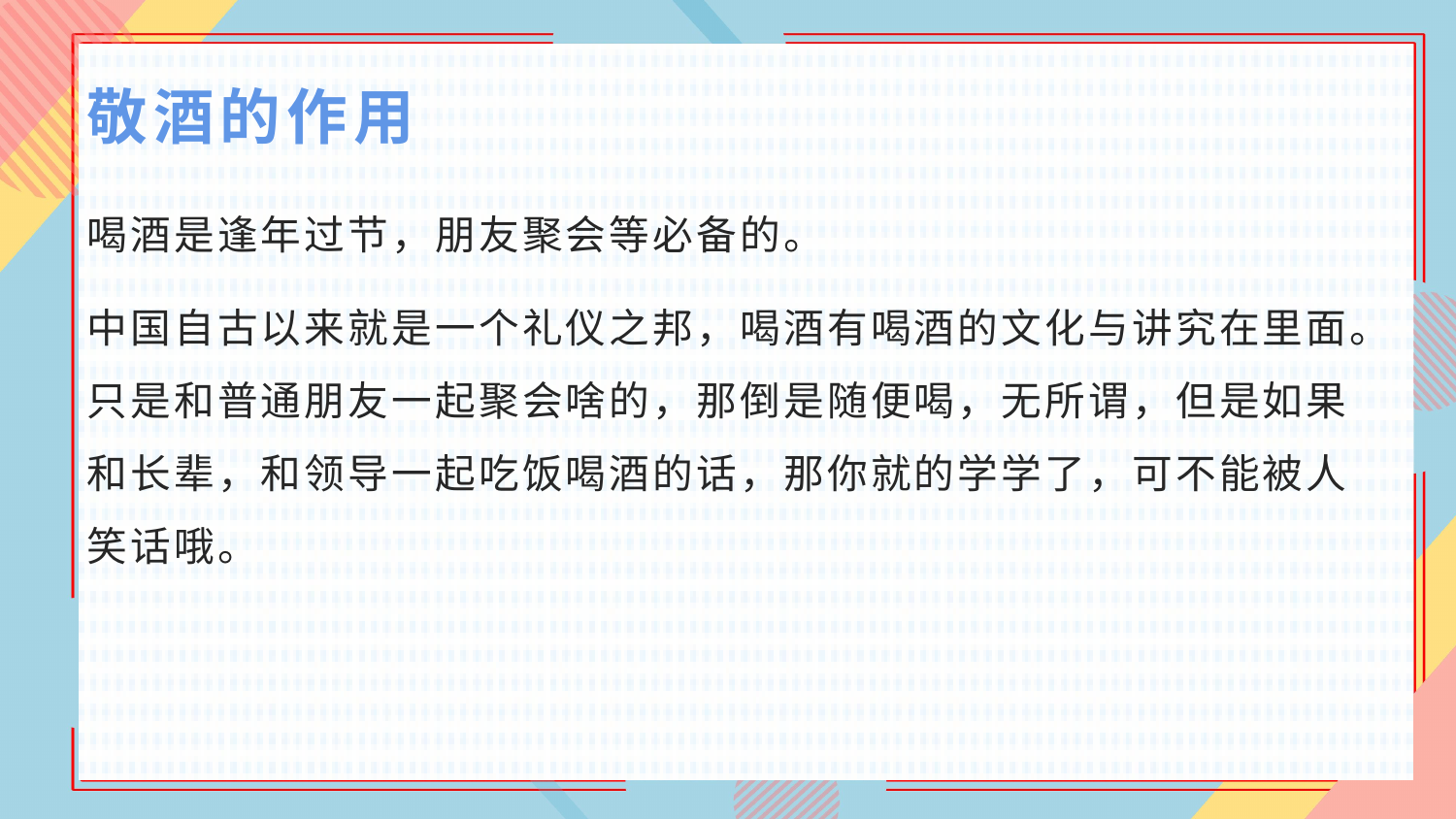

# 敬酒的作用
喝酒是逢年过节，朋友聚会等必备的。
中国自古以来就是一个礼仪之邦，喝酒有喝酒的文化与讲究在里面。只是和普通朋友一起聚会啥的，那倒是随便喝，无所谓，但是如果和长辈，和领导一起吃饭喝酒的话，那你就的学学了，可不能被人笑话哦。